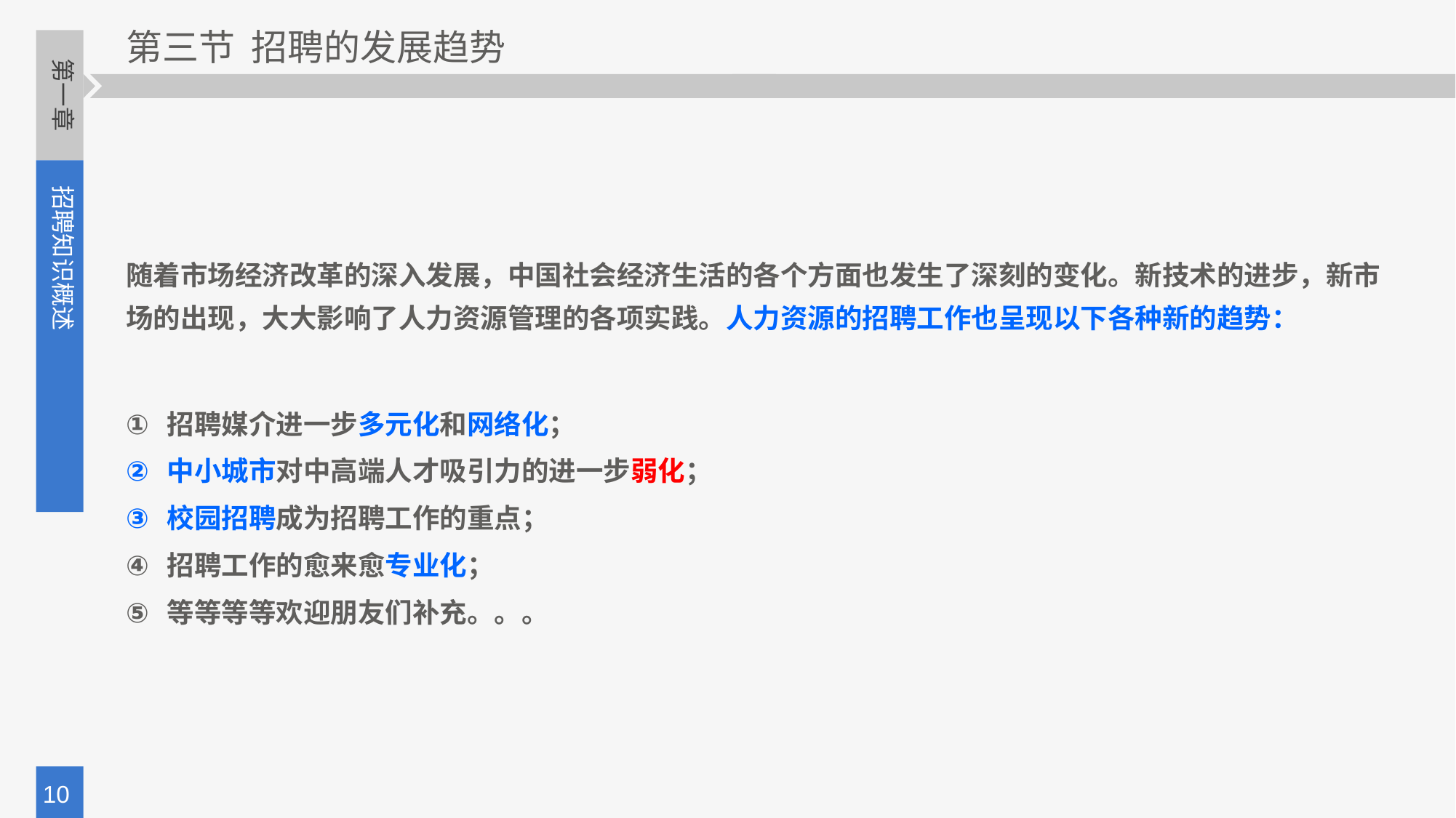

第三节  招聘的发展趋势
随着市场经济改革的深入发展，中国社会经济生活的各个方面也发生了深刻的变化。新技术的进步，新市场的出现，大大影响了人力资源管理的各项实践。人力资源的招聘工作也呈现以下各种新的趋势：
招聘媒介进一步多元化和网络化；
中小城市对中高端人才吸引力的进一步弱化；
校园招聘成为招聘工作的重点；
招聘工作的愈来愈专业化；
等等等等欢迎朋友们补充。。。